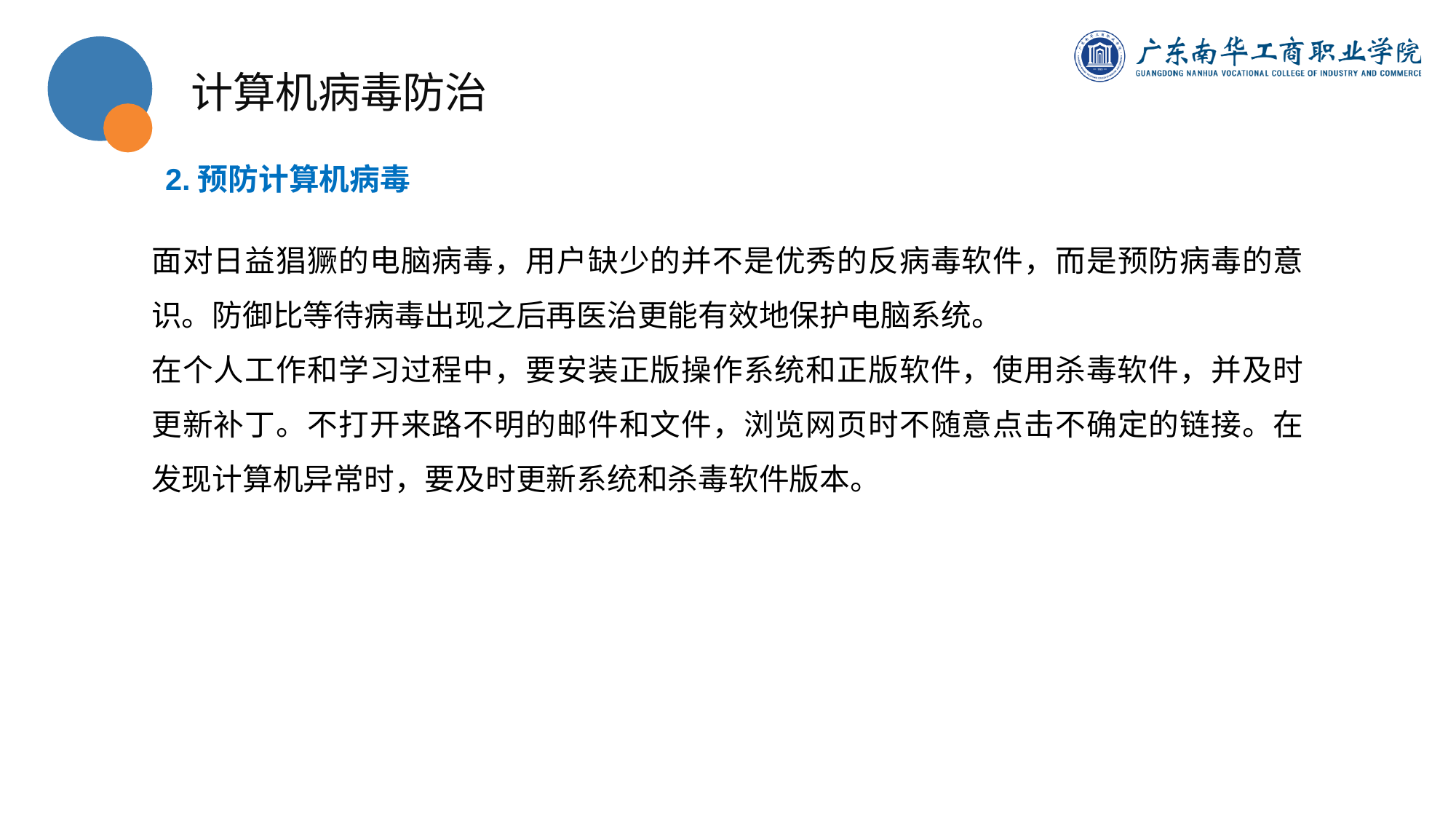

计算机病毒防治

2.预防计算机病毒
面对日益猖獗的电脑病毒，用户缺少的并不是优秀的反病毒软件，而是预防病毒的意识。防御比等待病毒出现之后再医治更能有效地保护电脑系统。
在个人工作和学习过程中，要安装正版操作系统和正版软件，使用杀毒软件，并及时更新补丁。不打开来路不明的邮件和文件，浏览网页时不随意点击不确定的链接。在发现计算机异常时，要及时更新系统和杀毒软件版本。